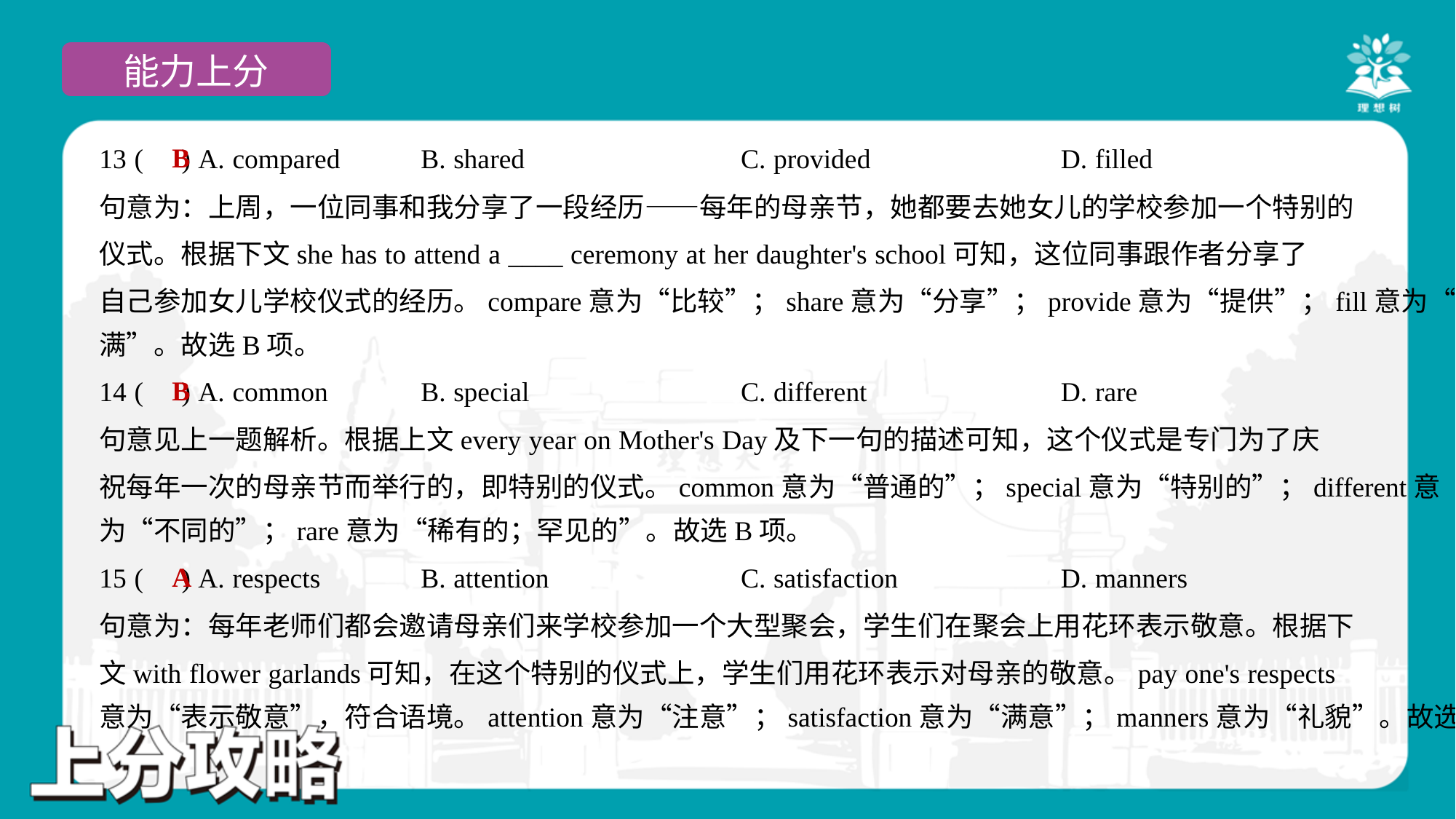

B
13 (     ) A. compared	B. shared	C. provided	D. filled
句意为：上周，一位同事和我分享了一段经历——每年的母亲节，她都要去她女儿的学校参加一个特别的
仪式。根据下文she has to attend a ____ ceremony at her daughter's school可知，这位同事跟作者分享了
自己参加女儿学校仪式的经历。compare意为“比较”；share意为“分享”；provide意为“提供”；fill意为“充
满”。故选B项。
B
14 (     ) A. common	B. special	C. different	D. rare
句意见上一题解析。根据上文every year on Mother's Day及下一句的描述可知，这个仪式是专门为了庆
祝每年一次的母亲节而举行的，即特别的仪式。common意为“普通的”；special意为“特别的”；different意
为“不同的”；rare意为“稀有的；罕见的”。故选B项。
A
15 (     ) A. respects	B. attention	C. satisfaction	D. manners
句意为：每年老师们都会邀请母亲们来学校参加一个大型聚会，学生们在聚会上用花环表示敬意。根据下
文with flower garlands可知，在这个特别的仪式上，学生们用花环表示对母亲的敬意。pay one's respects
意为“表示敬意”，符合语境。attention意为“注意”；satisfaction意为“满意”；manners意为“礼貌”。故选A项。